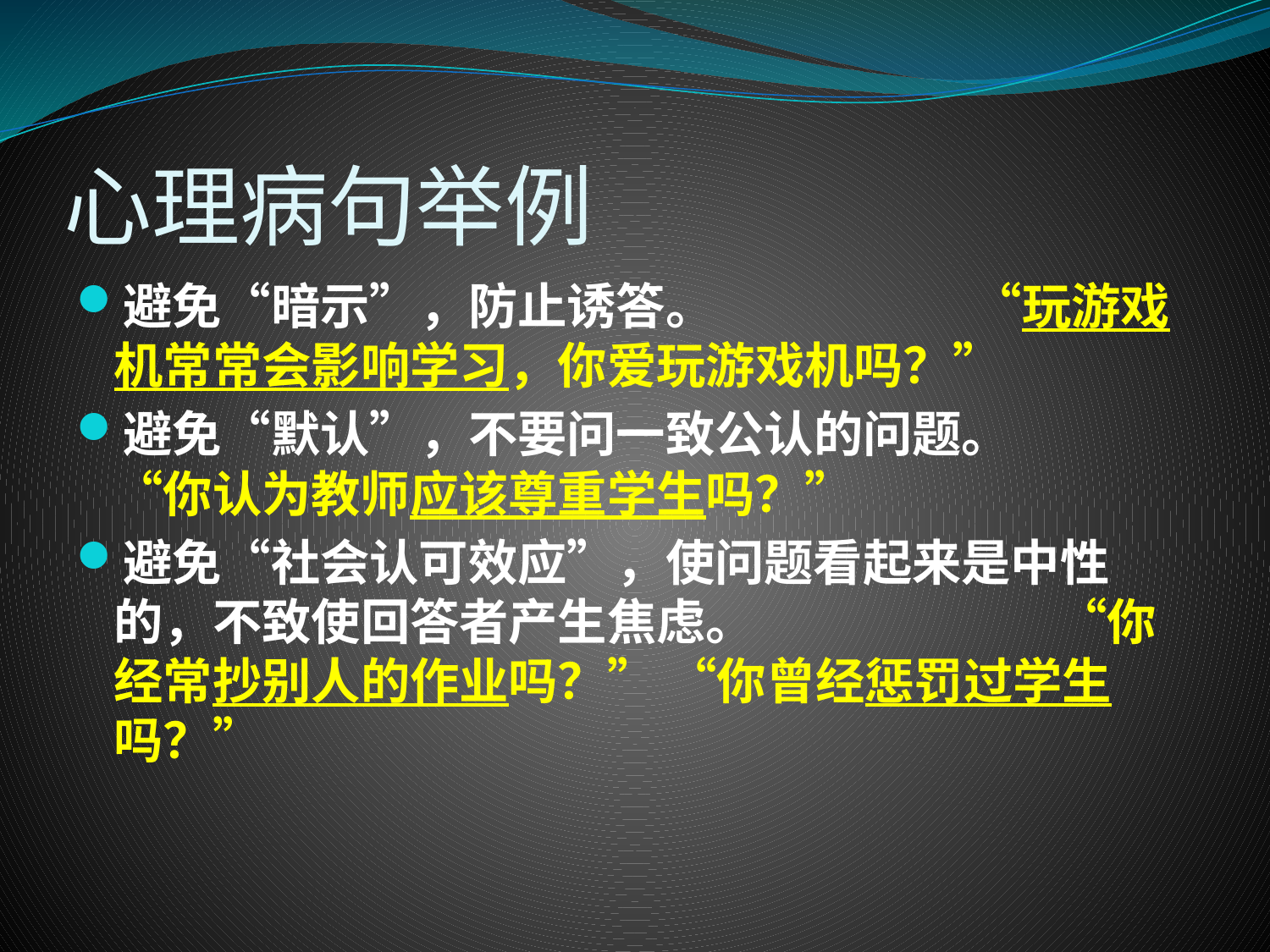

# 心理病句举例
避免“暗示”，防止诱答。                       “玩游戏机常常会影响学习，你爱玩游戏机吗？”
避免“默认”，不要问一致公认的问题。           “你认为教师应该尊重学生吗？”
避免“社会认可效应”，使问题看起来是中性的，不致使回答者产生焦虑。                           “你经常抄别人的作业吗？” “你曾经惩罚过学生吗？”